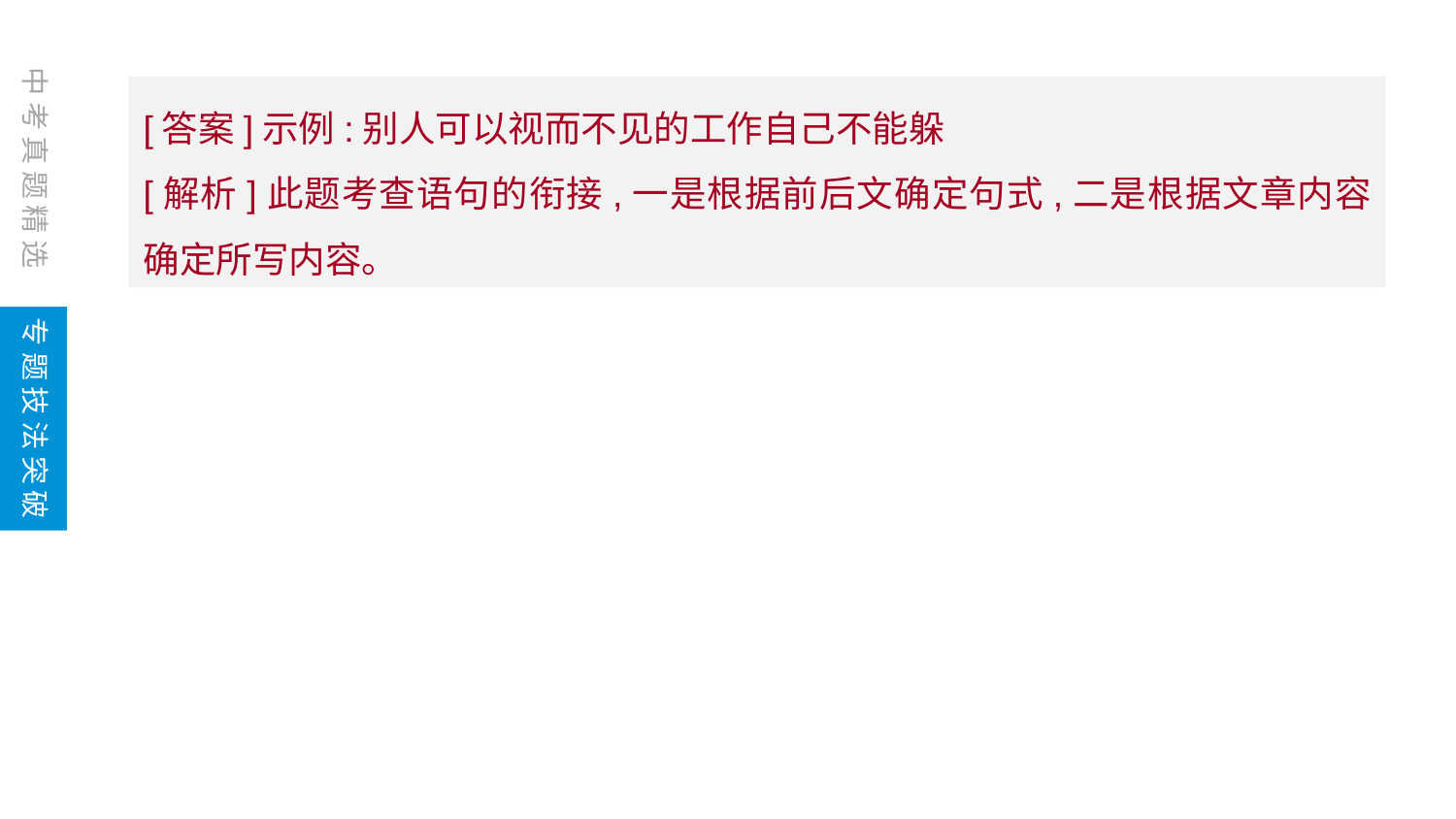

中考真题精选
[答案]示例:别人可以视而不见的工作自己不能躲
[解析]此题考查语句的衔接,一是根据前后文确定句式,二是根据文章内容确定所写内容。

专题技法突破